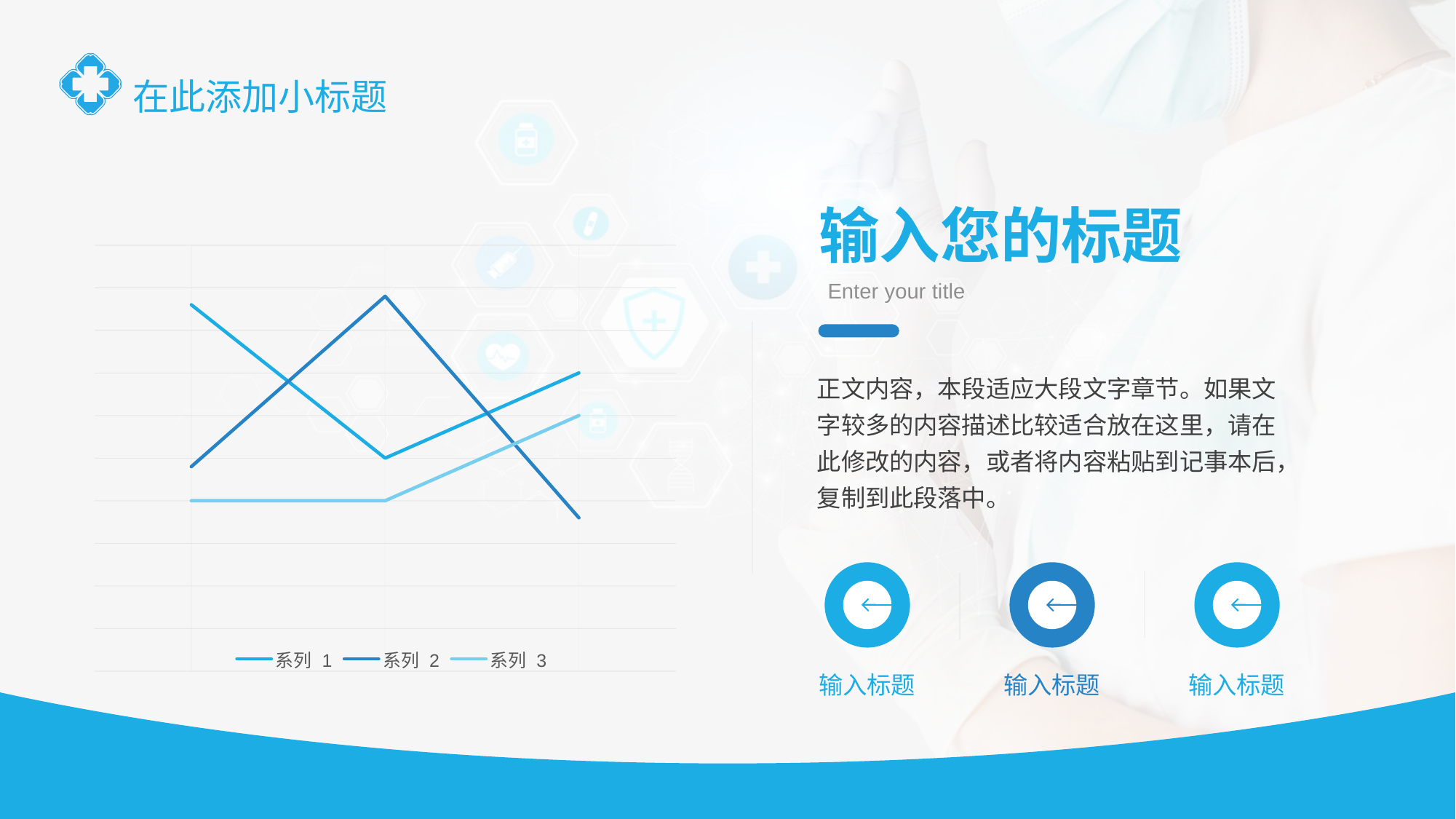

在此添加小标题

### Chart

| Category | 系列 1 | 系列 2 | 系列 3 |
|---|---|---|---|
| 类别 1 | 4.3 | 2.4 | 2.0 |
| 类别 2 | 2.5 | 4.4 | 2.0 |
| 类别 3 | 3.5 | 1.8 | 3.0 |
输入您的标题
Enter your title

正文内容，本段适应大段文字章节。如果文字较多的内容描述比较适合放在这里，请在此修改的内容，或者将内容粘贴到记事本后，复制到此段落中。

输入标题

输入标题

输入标题